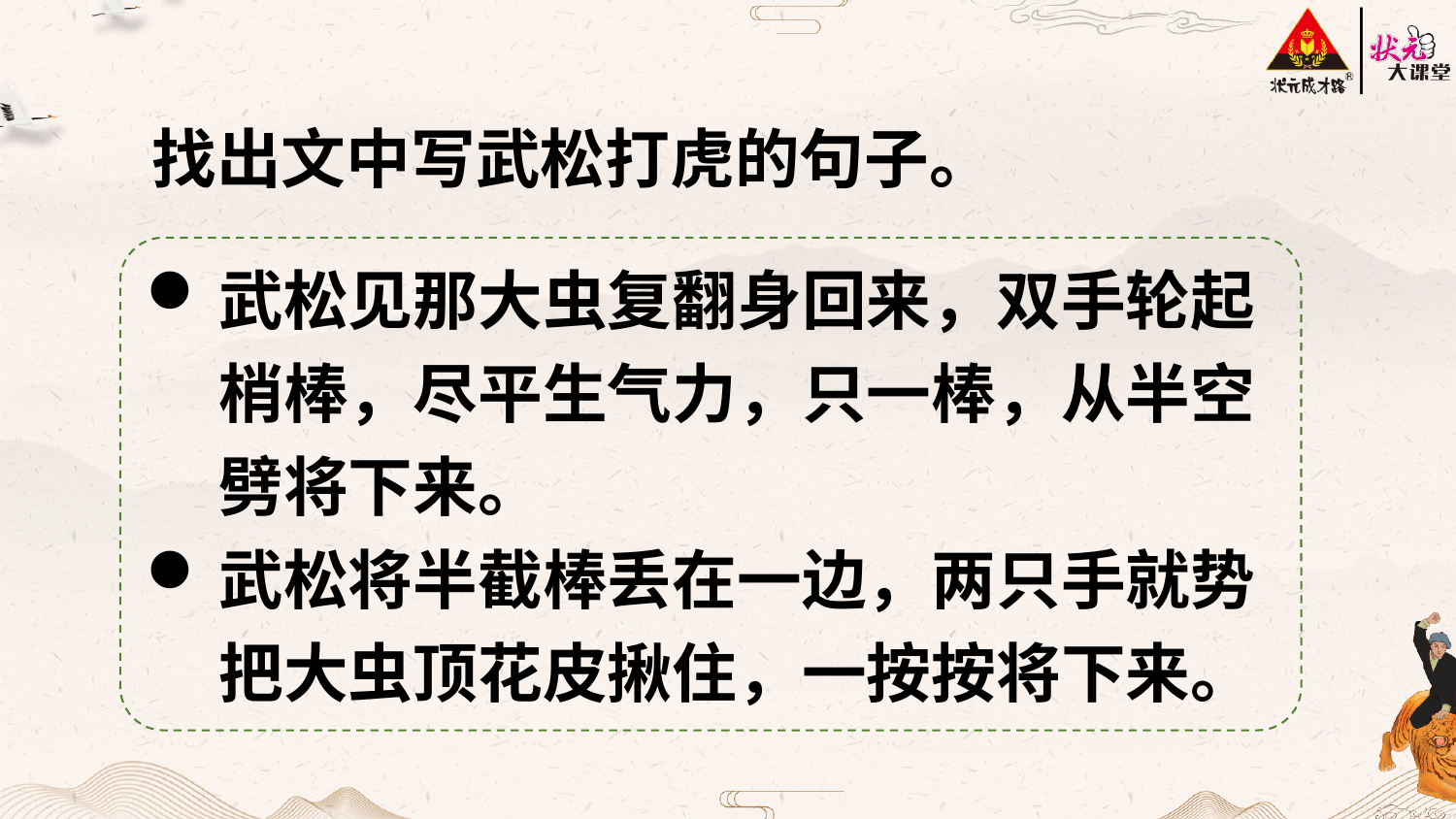

找出文中写武松打虎的句子。

武松见那大虫复翻身回来，双手轮起梢棒，尽平生气力，只一棒，从半空劈将下来。
武松将半截棒丢在一边，两只手就势把大虫顶花皮揪住，一按按将下来。